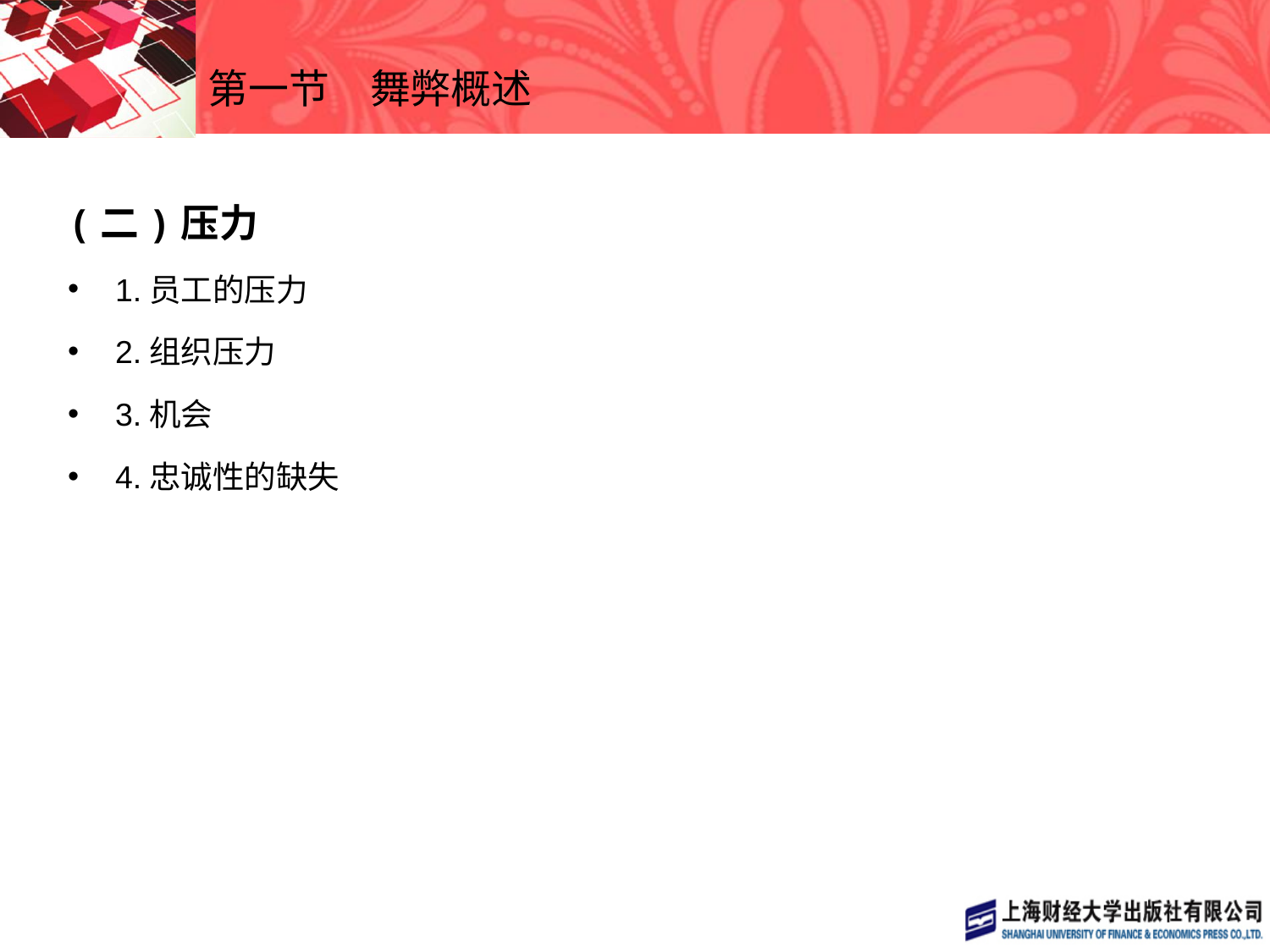

# 第一节　舞弊概述
(二)压力
1.员工的压力
2.组织压力
3.机会
4.忠诚性的缺失